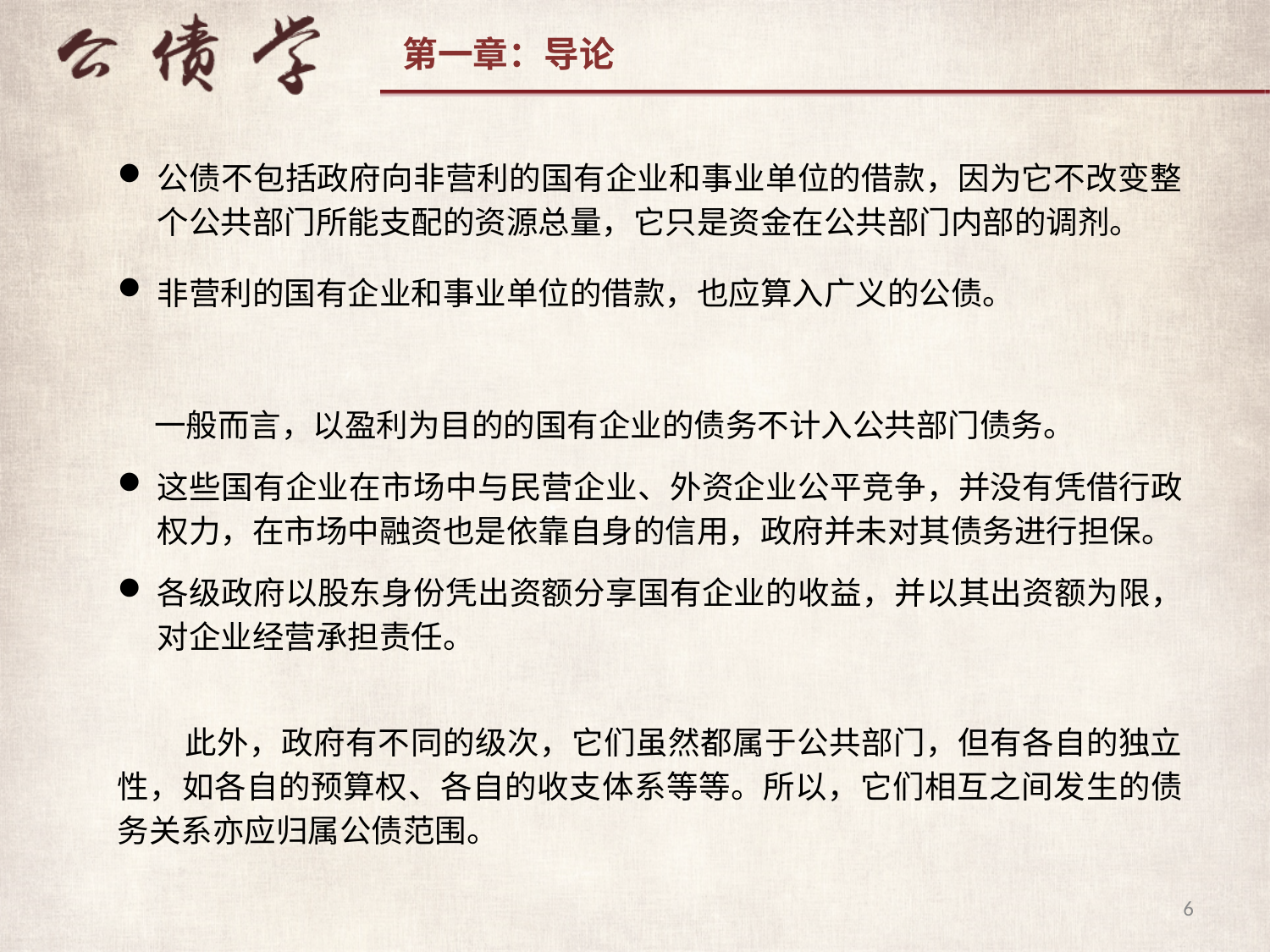

公债不包括政府向非营利的国有企业和事业单位的借款，因为它不改变整个公共部门所能支配的资源总量，它只是资金在公共部门内部的调剂。
非营利的国有企业和事业单位的借款，也应算入广义的公债。

一般而言，以盈利为目的的国有企业的债务不计入公共部门债务。
这些国有企业在市场中与民营企业、外资企业公平竞争，并没有凭借行政权力，在市场中融资也是依靠自身的信用，政府并未对其债务进行担保。
各级政府以股东身份凭出资额分享国有企业的收益，并以其出资额为限，对企业经营承担责任。

   此外，政府有不同的级次，它们虽然都属于公共部门，但有各自的独立性，如各自的预算权、各自的收支体系等等。所以，它们相互之间发生的债务关系亦应归属公债范围。
6